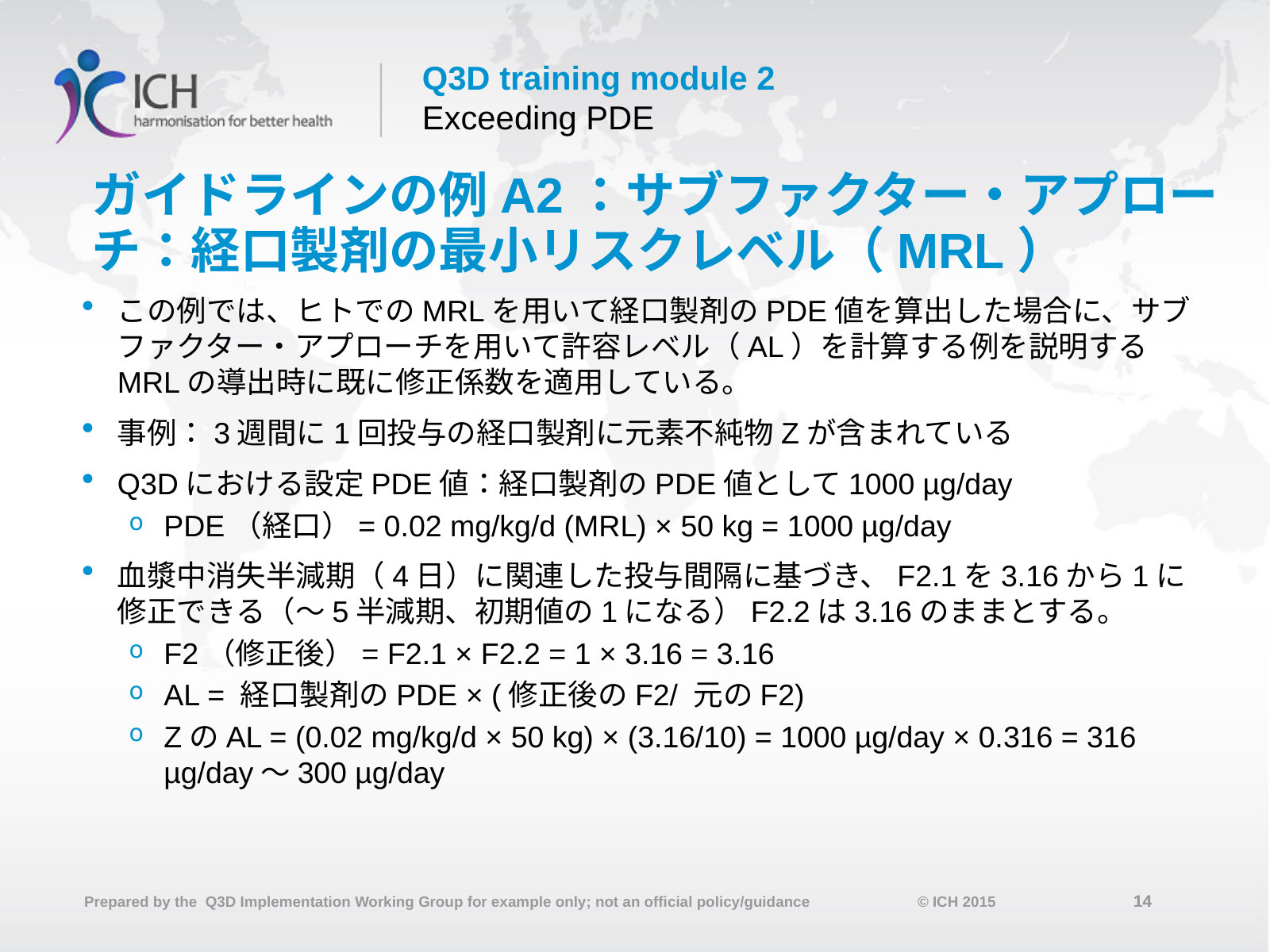

# ガイドラインの例A2：サブファクター・アプローチ：経口製剤の最小リスクレベル（MRL）
この例では、ヒトでのMRLを用いて経口製剤のPDE値を算出した場合に、サブファクター・アプローチを用いて許容レベル（AL）を計算する例を説明するMRLの導出時に既に修正係数を適用している。
事例：3週間に1回投与の経口製剤に元素不純物Zが含まれている
Q3Dにおける設定PDE値：経口製剤のPDE値として1000 µg/day
PDE（経口）= 0.02 mg/kg/d (MRL) × 50 kg = 1000 µg/day
血漿中消失半減期（4日）に関連した投与間隔に基づき、F2.1を3.16から1に修正できる（～5半減期、初期値の1になる）F2.2は3.16のままとする。
F2（修正後）= F2.1 × F2.2 = 1 × 3.16 = 3.16
AL = 経口製剤のPDE × (修正後のF2/ 元のF2)
ZのAL = (0.02 mg/kg/d × 50 kg) × (3.16/10) = 1000 µg/day × 0.316 = 316 µg/day～300 µg/day